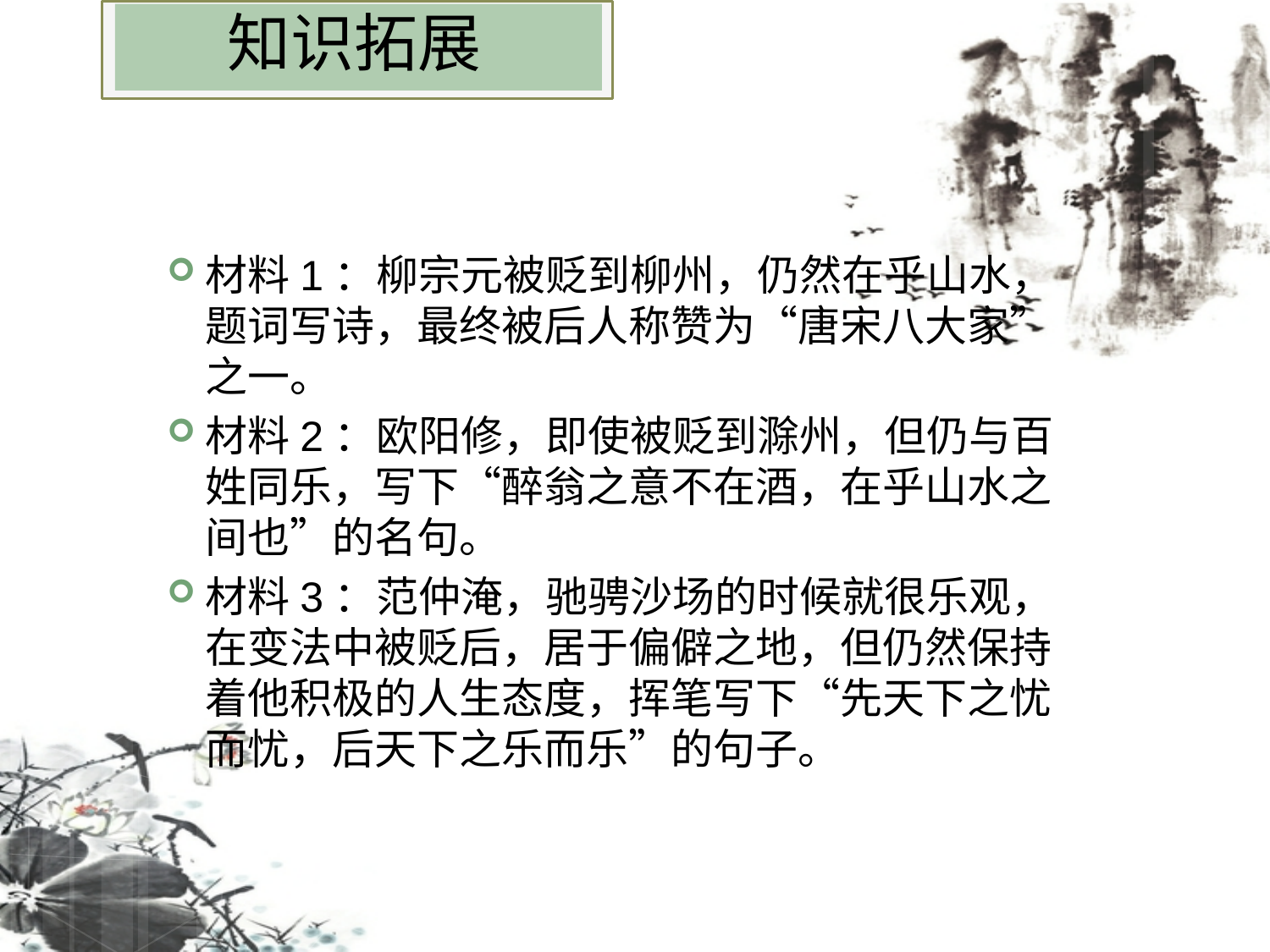

知识拓展
材料1：柳宗元被贬到柳州，仍然在乎山水，题词写诗，最终被后人称赞为“唐宋八大家”之一。
材料2：欧阳修，即使被贬到滁州，但仍与百姓同乐，写下“醉翁之意不在酒，在乎山水之间也”的名句。
材料3：范仲淹，驰骋沙场的时候就很乐观，在变法中被贬后，居于偏僻之地，但仍然保持着他积极的人生态度，挥笔写下“先天下之忧而忧，后天下之乐而乐”的句子。